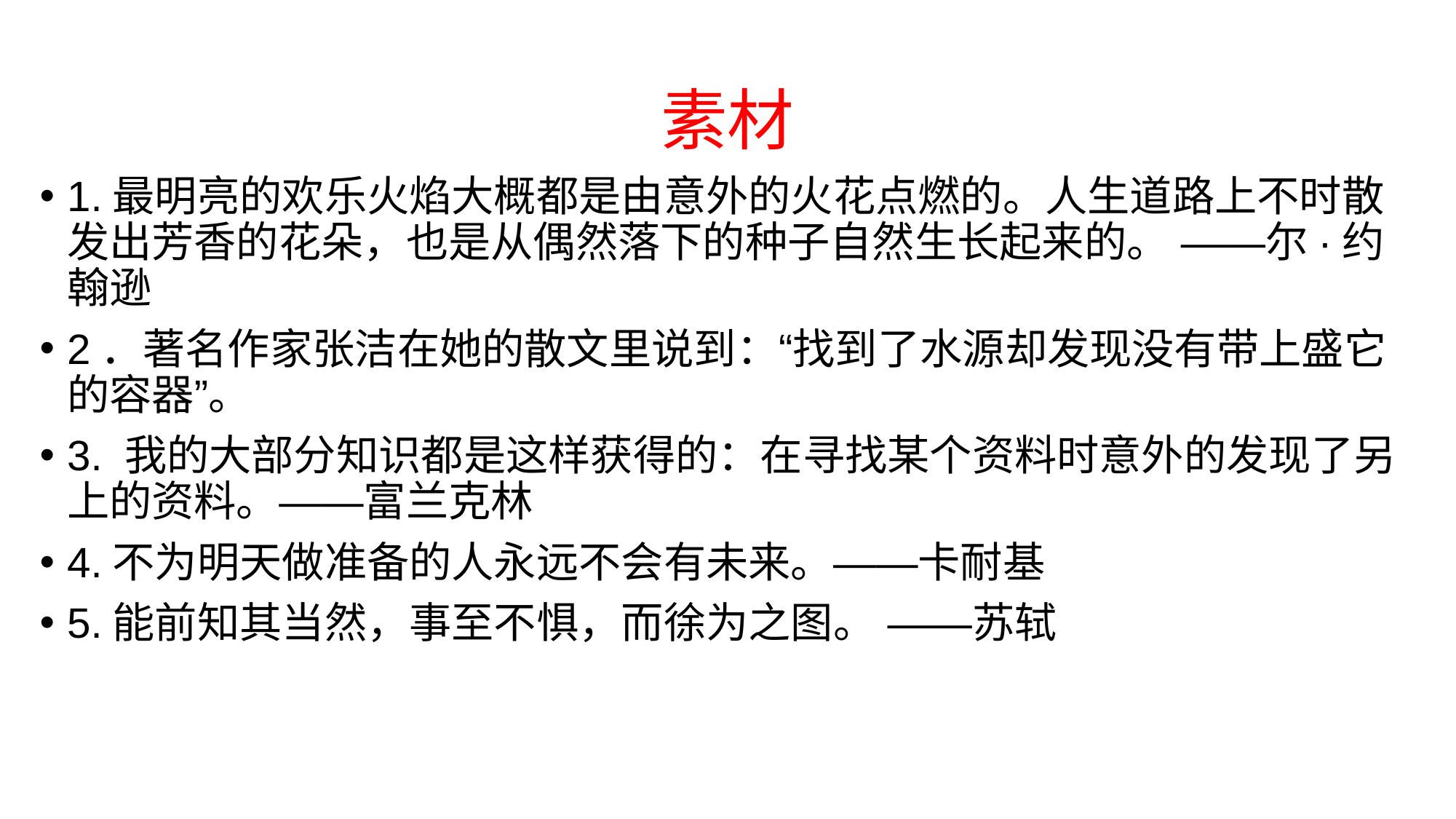

# 素材
1.最明亮的欢乐火焰大概都是由意外的火花点燃的。人生道路上不时散发出芳香的花朵，也是从偶然落下的种子自然生长起来的。 ——尔·约翰逊
2．著名作家张洁在她的散文里说到：“找到了水源却发现没有带上盛它的容器”。
3. 我的大部分知识都是这样获得的：在寻找某个资料时意外的发现了另上的资料。——富兰克林
4.不为明天做准备的人永远不会有未来。——卡耐基
5.能前知其当然，事至不惧，而徐为之图。 ——苏轼